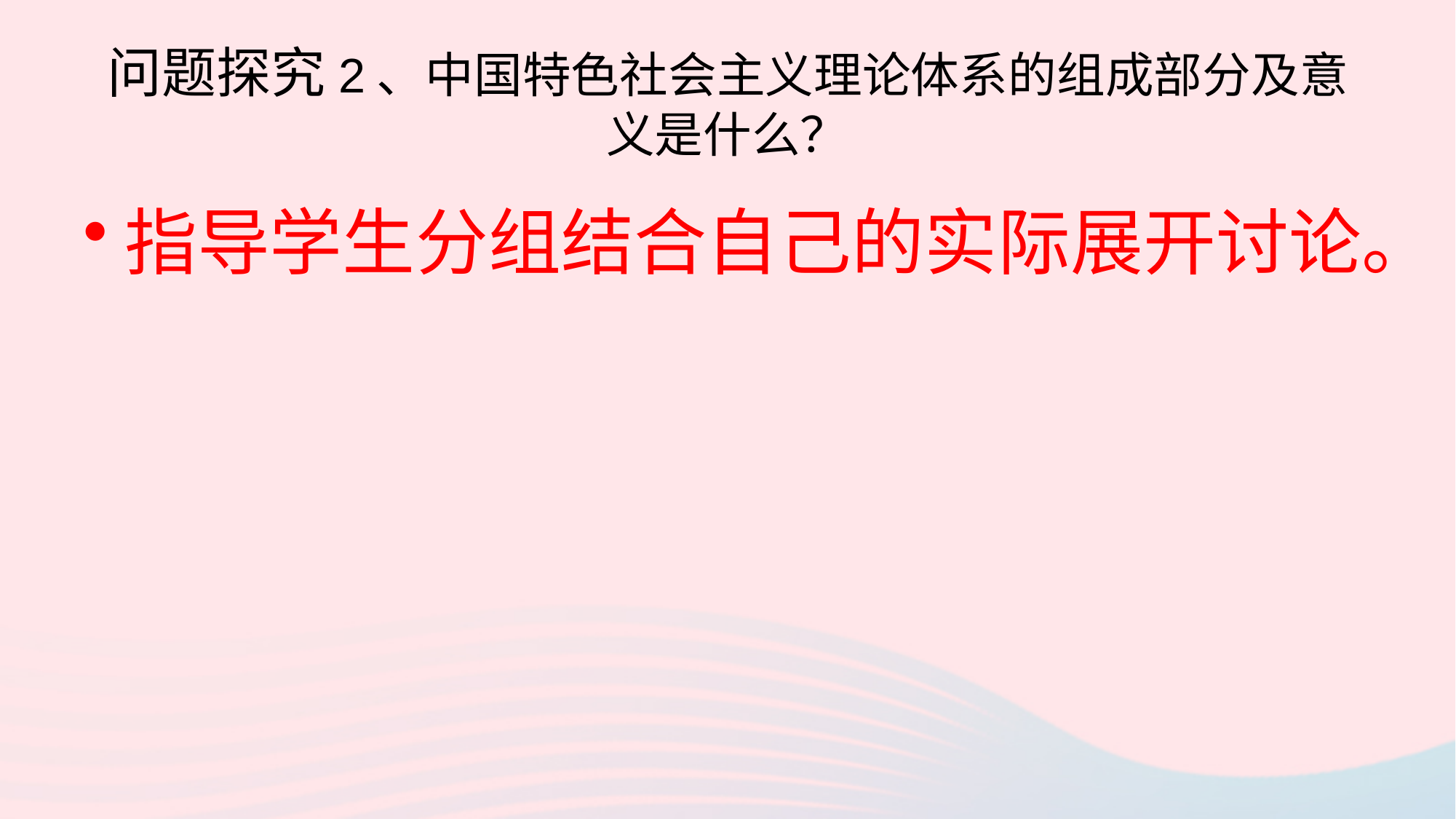

# 问题探究2、中国特色社会主义理论体系的组成部分及意义是什么？
指导学生分组结合自己的实际展开讨论。